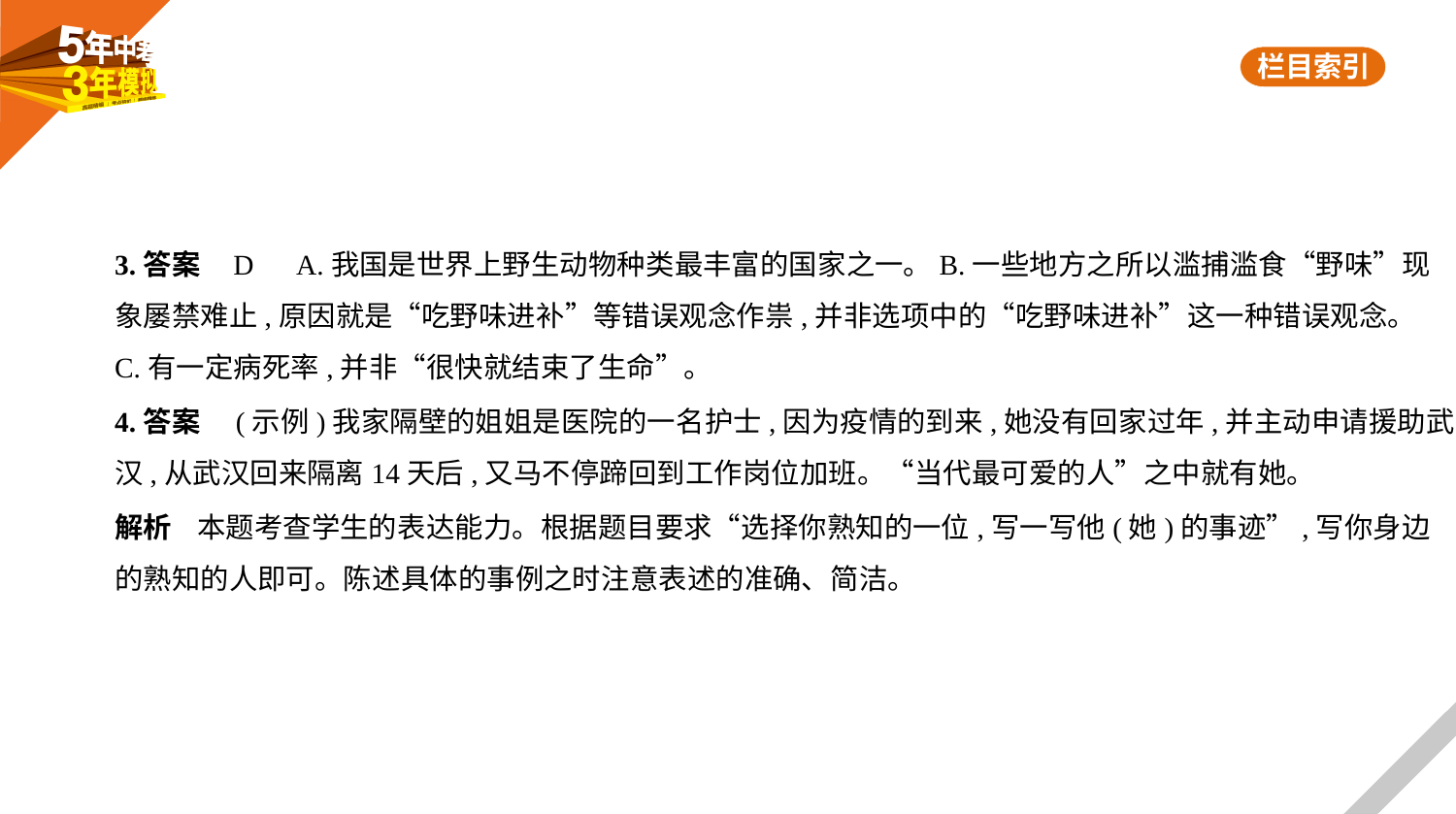

3.答案    D　A.我国是世界上野生动物种类最丰富的国家之一。B.一些地方之所以滥捕滥食“野味”现
象屡禁难止,原因就是“吃野味进补”等错误观念作祟,并非选项中的“吃野味进补”这一种错误观念。
C.有一定病死率,并非“很快就结束了生命”。
4.答案　(示例)我家隔壁的姐姐是医院的一名护士,因为疫情的到来,她没有回家过年,并主动申请援助武
汉,从武汉回来隔离14天后,又马不停蹄回到工作岗位加班。“当代最可爱的人”之中就有她。
解析    本题考查学生的表达能力。根据题目要求“选择你熟知的一位,写一写他(她)的事迹”,写你身边
的熟知的人即可。陈述具体的事例之时注意表述的准确、简洁。